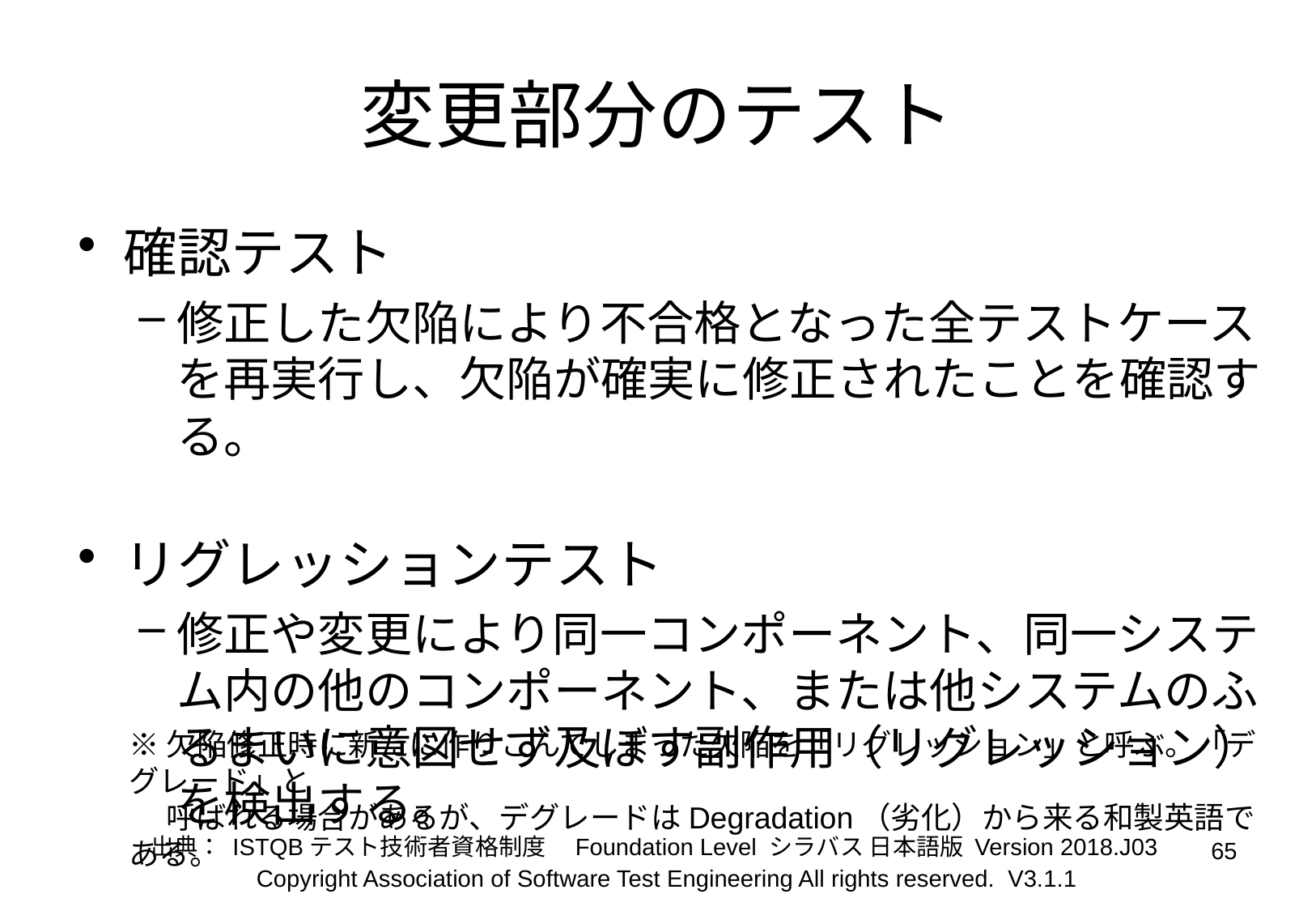

# 変更部分のテスト
確認テスト
修正した欠陥により不合格となった全テストケースを再実行し、欠陥が確実に修正されたことを確認する。

リグレッションテスト
修正や変更により同一コンポーネント、同一システム内の他のコンポーネント、または他システムのふるまいに意図せず及ぼす副作用（リグレッション）を検出する。
※欠陥修正時に新たに作りこんでしまった欠陥を「リグレッション」と呼ぶ。「デグレード」と
　 呼ばれる場合があるが、デグレードはDegradation（劣化）から来る和製英語である。
出典： ISTQBテスト技術者資格制度　Foundation Level シラバス 日本語版 Version 2018.J03
65
Copyright Association of Software Test Engineering All rights reserved.  V3.1.1